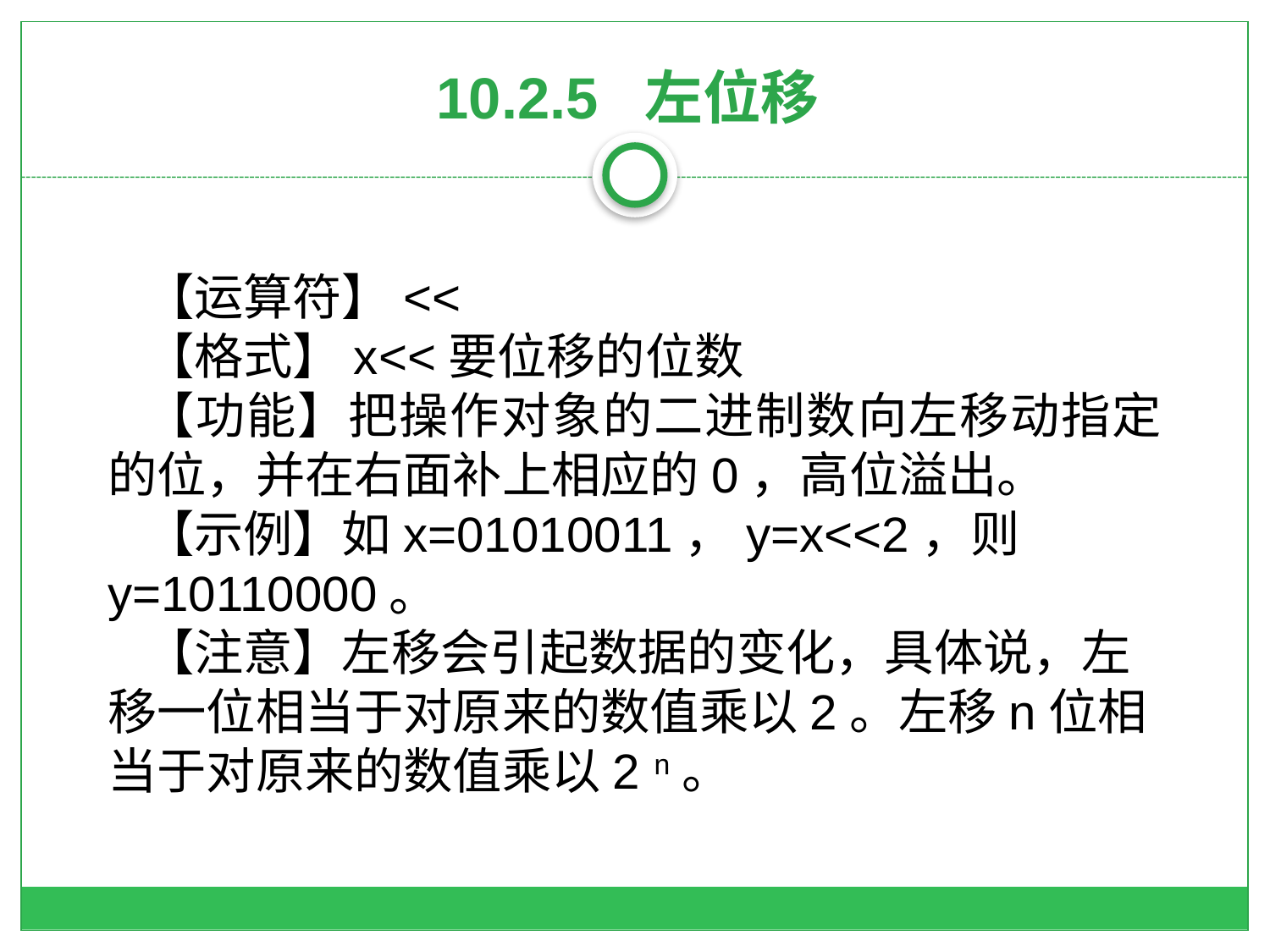

# 10.2.5  左位移
【运算符】<<
【格式】x<<要位移的位数
【功能】把操作对象的二进制数向左移动指定的位，并在右面补上相应的0，高位溢出。
【示例】如x=01010011，y=x<<2，则y=10110000。
【注意】左移会引起数据的变化，具体说，左移一位相当于对原来的数值乘以2。左移n位相当于对原来的数值乘以2 n。